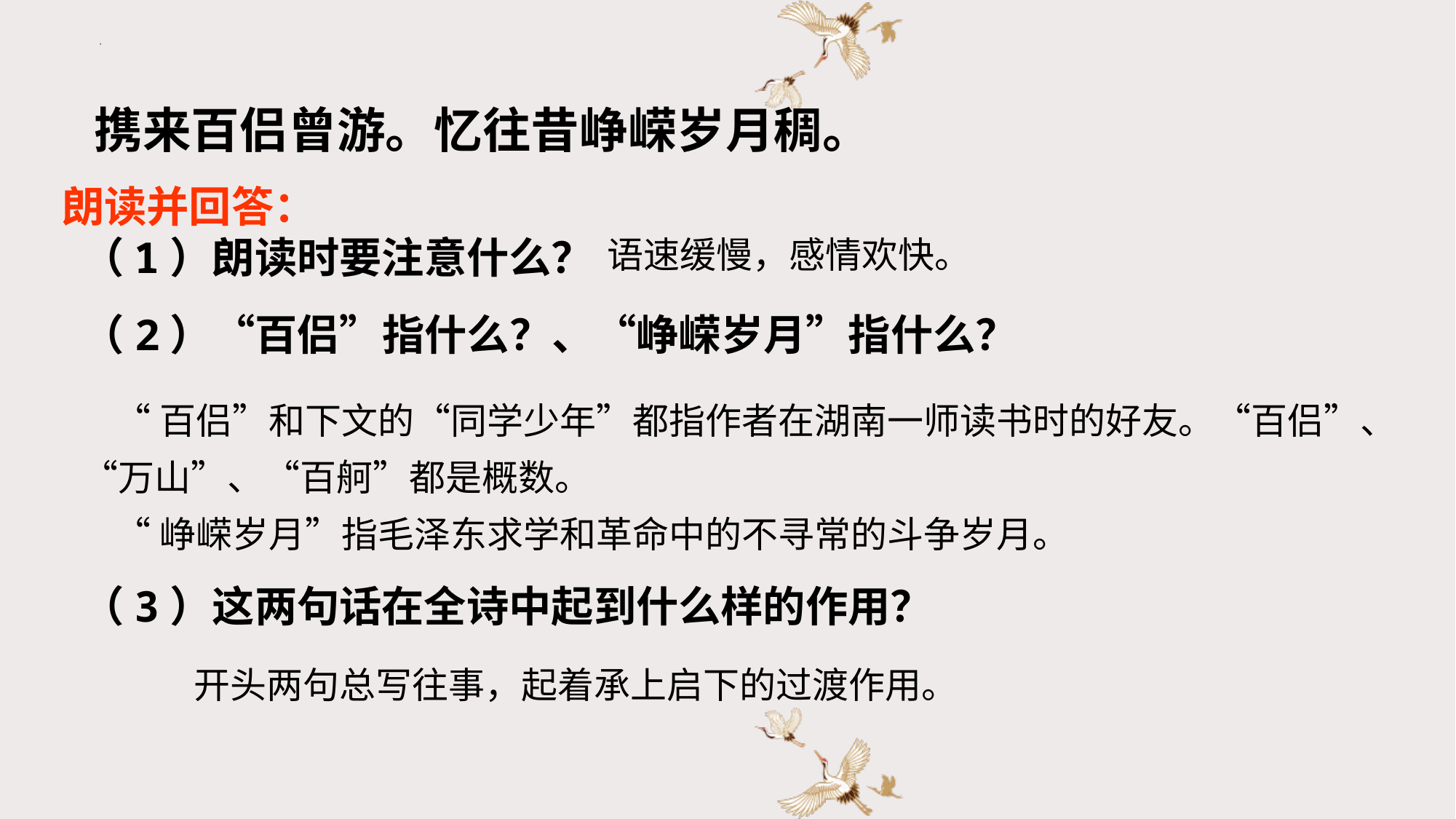

携来百侣曾游。忆往昔峥嵘岁月稠。
朗读并回答：
 （1）朗读时要注意什么？
语速缓慢，感情欢快。
（2）“百侣”指什么？、“峥嵘岁月”指什么？
    “百侣”和下文的“同学少年”都指作者在湖南一师读书时的好友。“百侣”、“万山”、“百舸”都是概数。
    “峥嵘岁月”指毛泽东求学和革命中的不寻常的斗争岁月。
（3）这两句话在全诗中起到什么样的作用？
开头两句总写往事，起着承上启下的过渡作用。